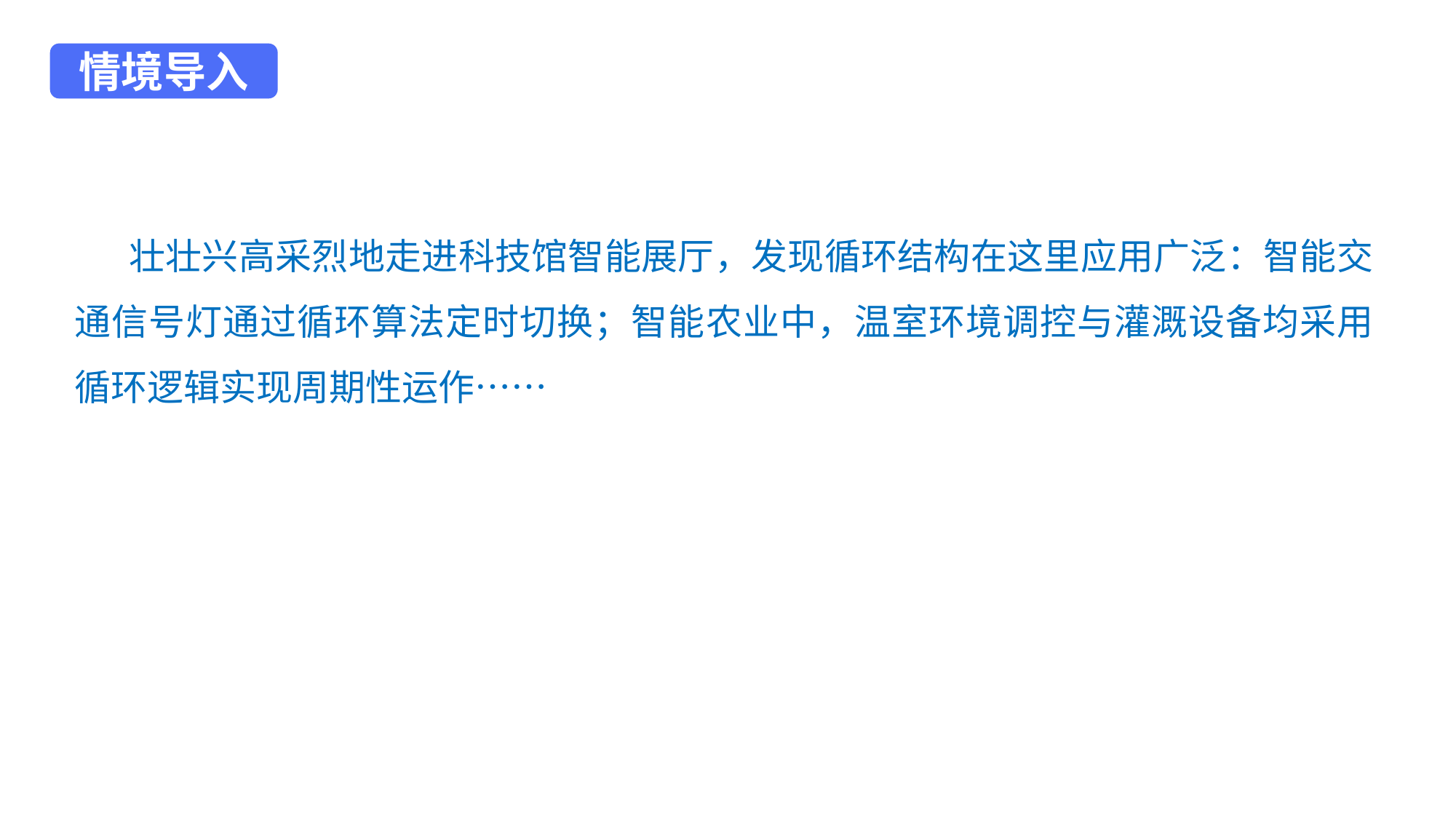

情境导入
壮壮兴高采烈地走进科技馆智能展厅，发现循环结构在这里应用广泛：智能交通信号灯通过循环算法定时切换；智能农业中，温室环境调控与灌溉设备均采用循环逻辑实现周期性运作……